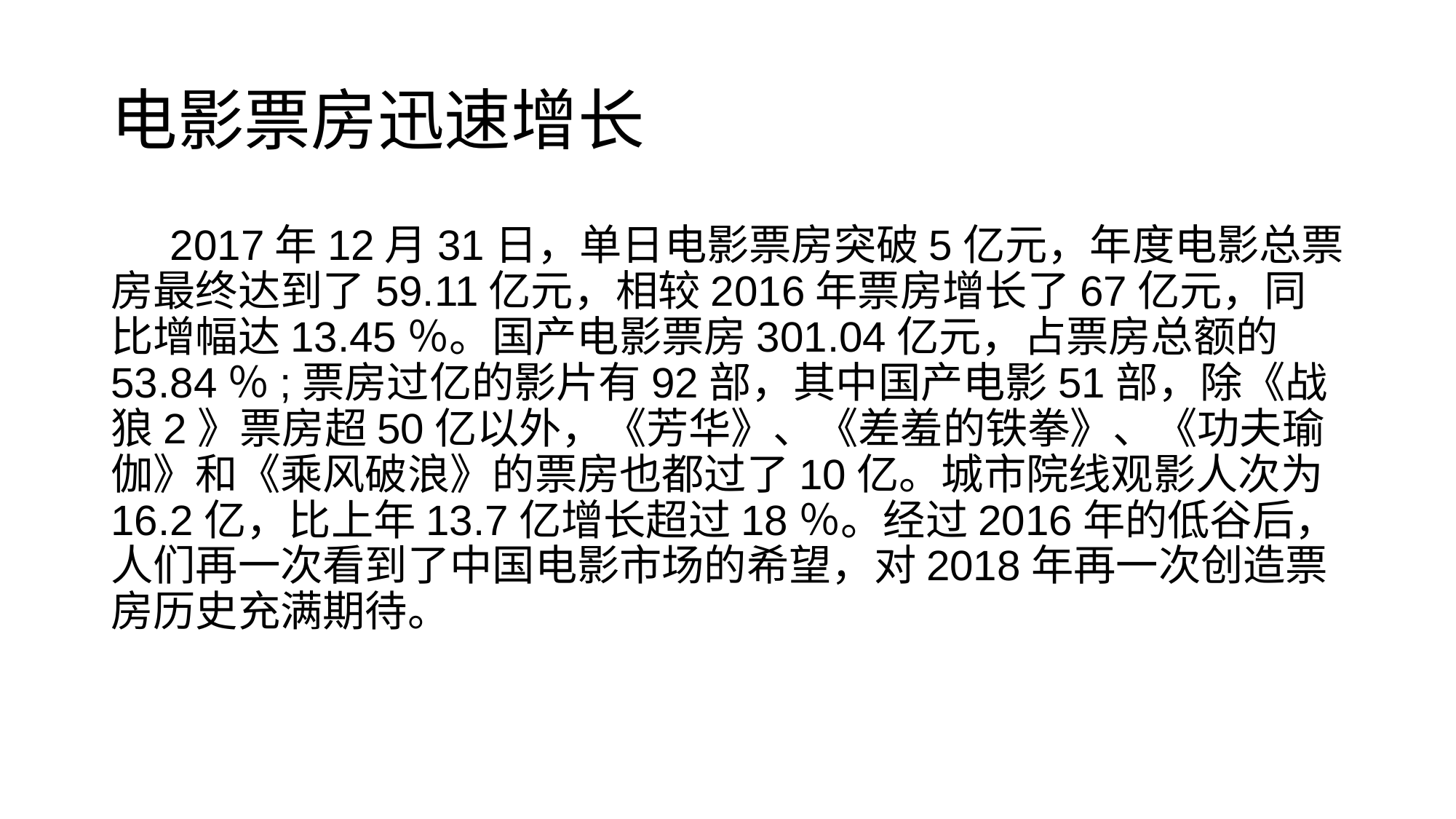

# 电影票房迅速增长
     2017年12月31日，单日电影票房突破5亿元，年度电影总票房最终达到了59.11亿元，相较2016年票房增长了67亿元，同比增幅达13.45％。国产电影票房301.04亿元，占票房总额的53.84％;票房过亿的影片有92部，其中国产电影51部，除《战狼2》票房超50亿以外，《芳华》、《差羞的铁拳》、《功夫瑜伽》和《乘风破浪》的票房也都过了10亿。城市院线观影人次为16.2亿，比上年13.7亿增长超过18％。经过2016年的低谷后，人们再一次看到了中国电影市场的希望，对2018年再一次创造票房历史充满期待。